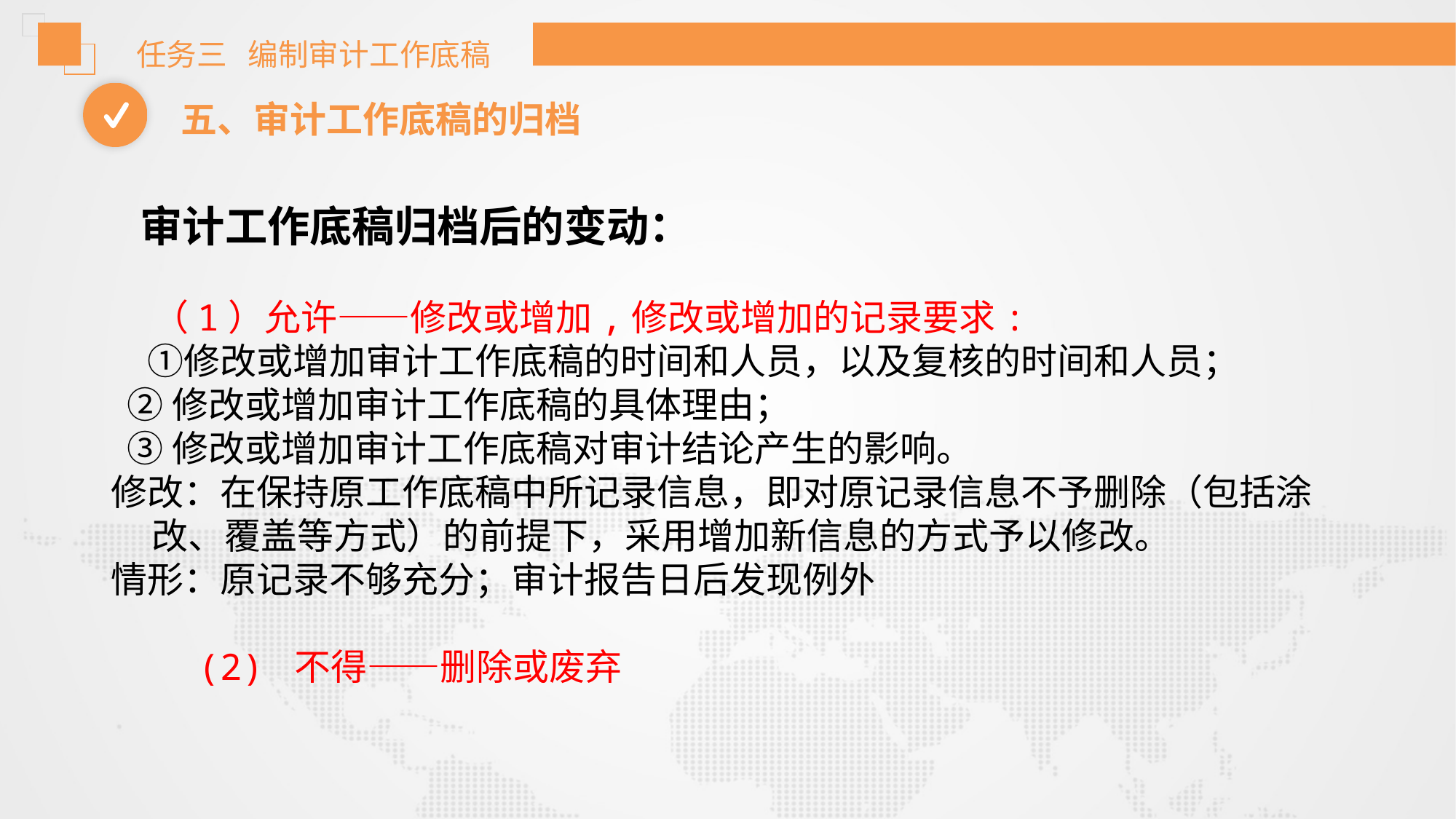

任务三   编制审计工作底稿

五、审计工作底稿的归档

  审计工作底稿归档后的变动：

    （1）允许——修改或增加,修改或增加的记录要求:
　①修改或增加审计工作底稿的时间和人员，以及复核的时间和人员；
  ②修改或增加审计工作底稿的具体理由；
  ③修改或增加审计工作底稿对审计结论产生的影响。
修改：在保持原工作底稿中所记录信息，即对原记录信息不予删除（包括涂改、覆盖等方式）的前提下，采用增加新信息的方式予以修改。
情形：原记录不够充分；审计报告日后发现例外

    (2) 不得——删除或废弃